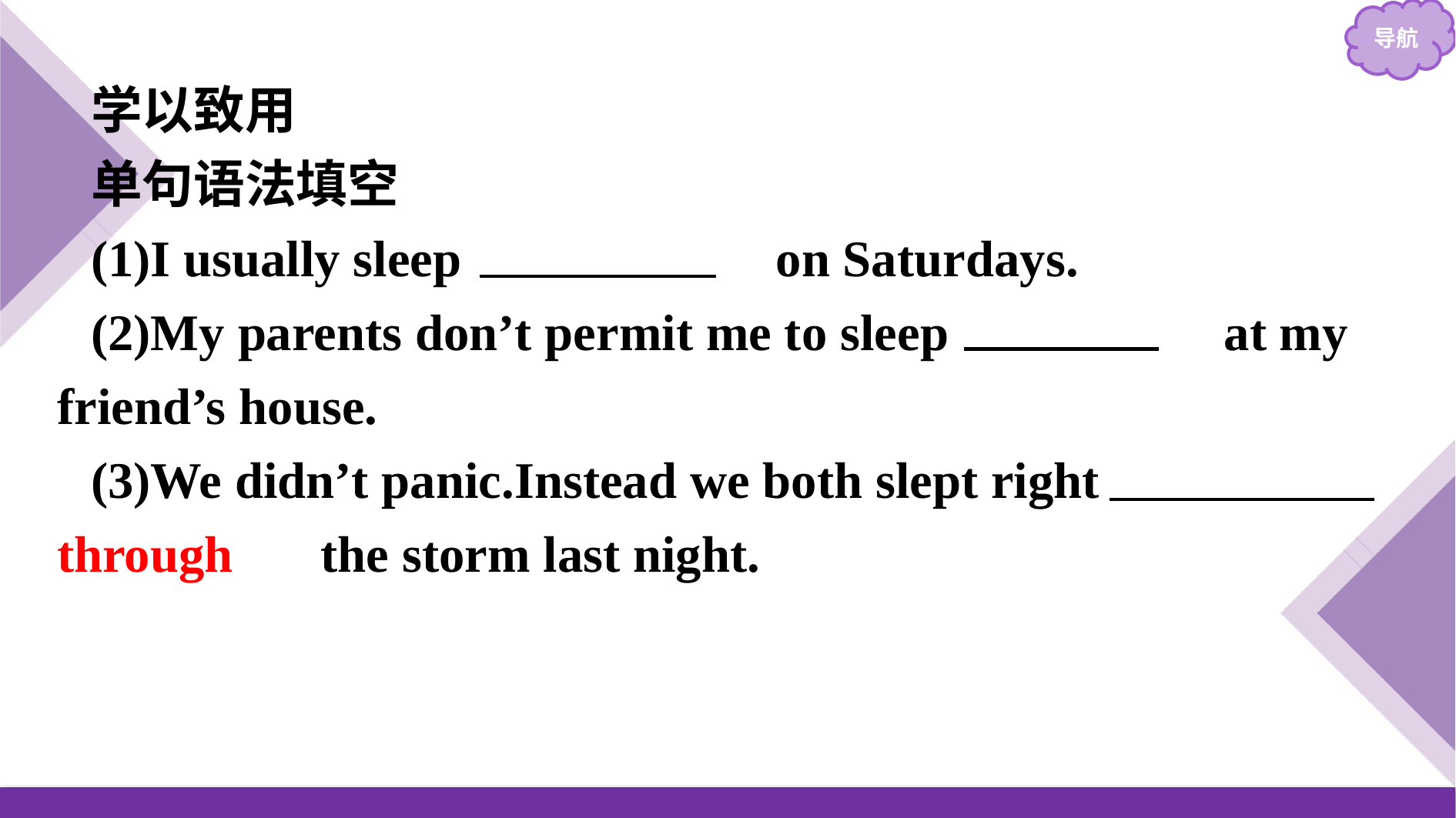

学以致用
单句语法填空
(1)I usually sleep 　in/late　 on Saturdays.
(2)My parents don’t permit me to sleep 　over　 at my friend’s house.
(3)We didn’t panic.Instead we both slept right 　through　 the storm last night.